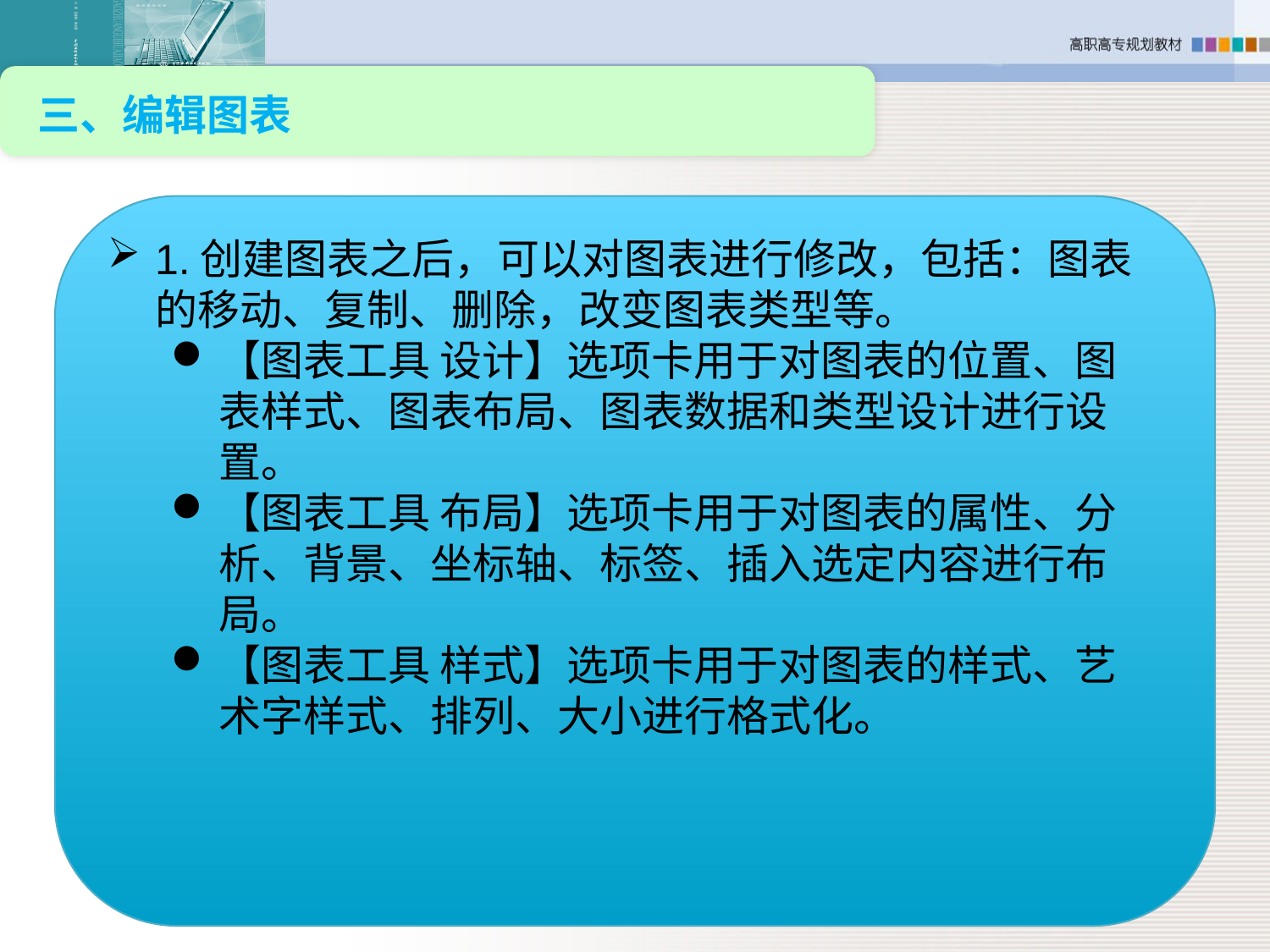

三、编辑图表

1.创建图表之后，可以对图表进行修改，包括：图表的移动、复制、删除，改变图表类型等。
【图表工具 设计】选项卡用于对图表的位置、图表样式、图表布局、图表数据和类型设计进行设置。
【图表工具 布局】选项卡用于对图表的属性、分析、背景、坐标轴、标签、插入选定内容进行布局。
【图表工具 样式】选项卡用于对图表的样式、艺术字样式、排列、大小进行格式化。